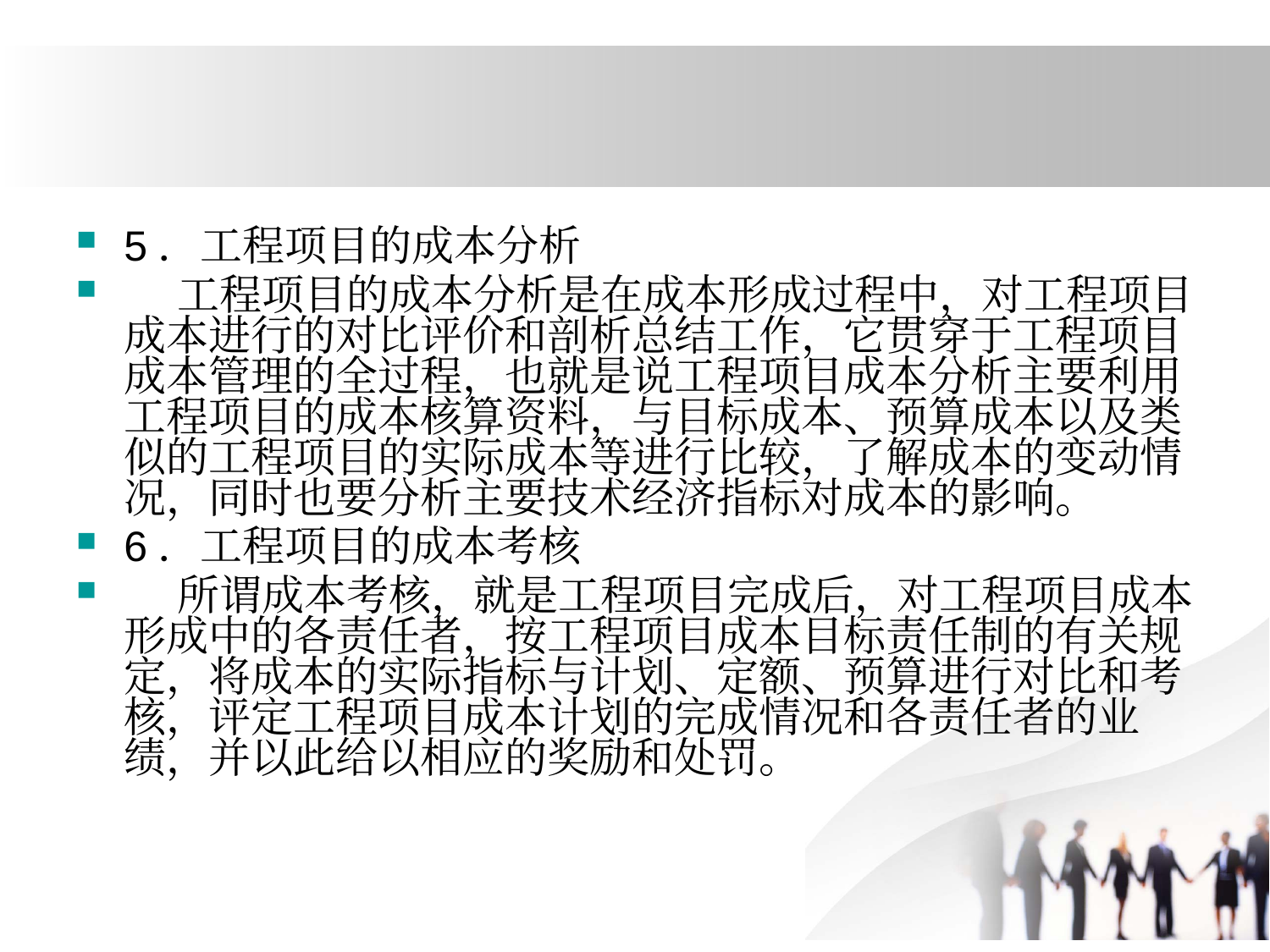

#
5．工程项目的成本分析
    工程项目的成本分析是在成本形成过程中，对工程项目成本进行的对比评价和剖析总结工作，它贯穿于工程项目成本管理的全过程，也就是说工程项目成本分析主要利用工程项目的成本核算资料，与目标成本、预算成本以及类似的工程项目的实际成本等进行比较，了解成本的变动情况，同时也要分析主要技术经济指标对成本的影响。
6．工程项目的成本考核
    所谓成本考核，就是工程项目完成后，对工程项目成本形成中的各责任者，按工程项目成本目标责任制的有关规定，将成本的实际指标与计划、定额、预算进行对比和考核，评定工程项目成本计划的完成情况和各责任者的业绩，并以此给以相应的奖励和处罚。